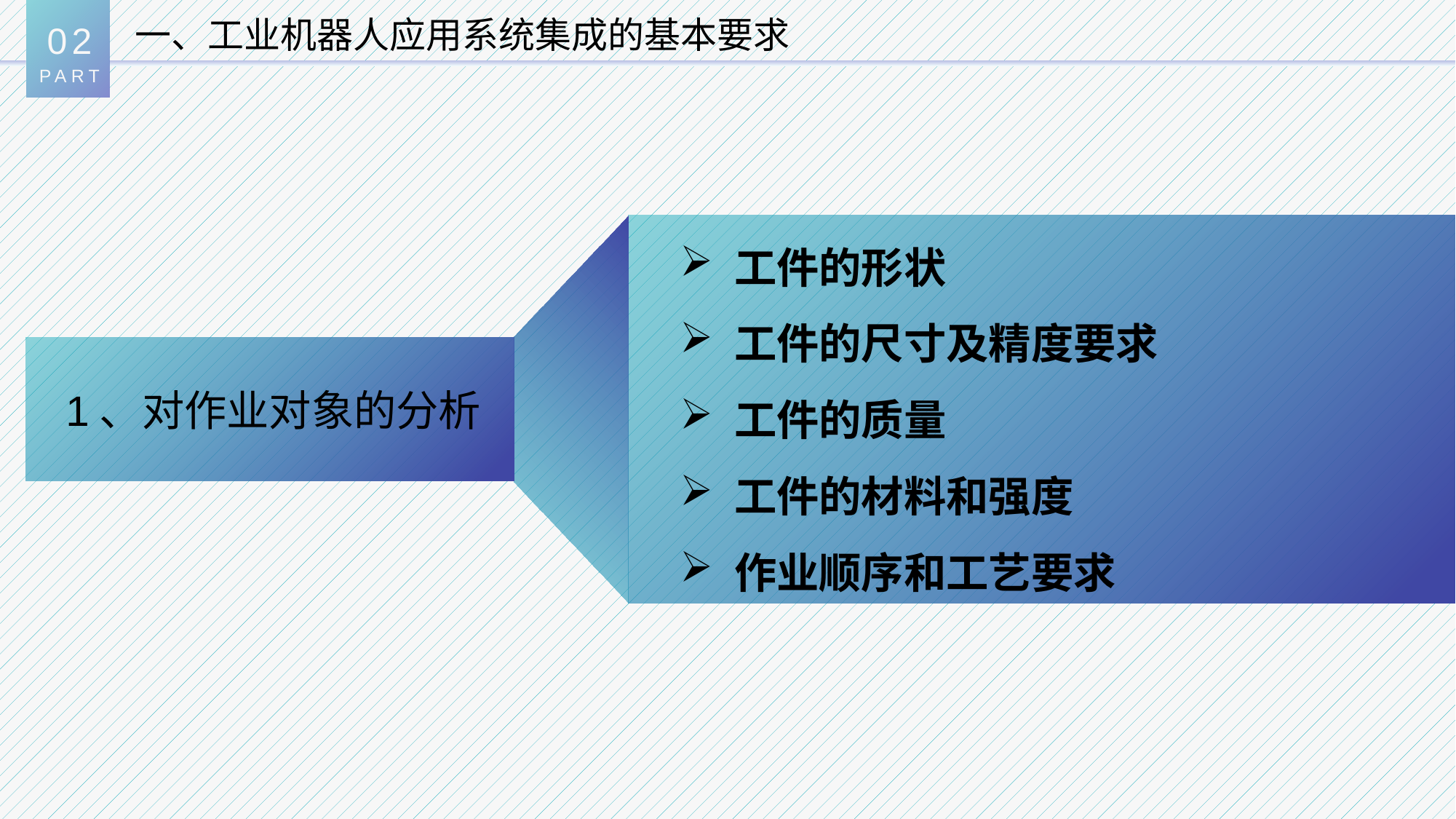

02
PART
一、工业机器人应用系统集成的基本要求

工件的形状
工件的尺寸及精度要求
工件的质量
工件的材料和强度
作业顺序和工艺要求

  1、对作业对象的分析